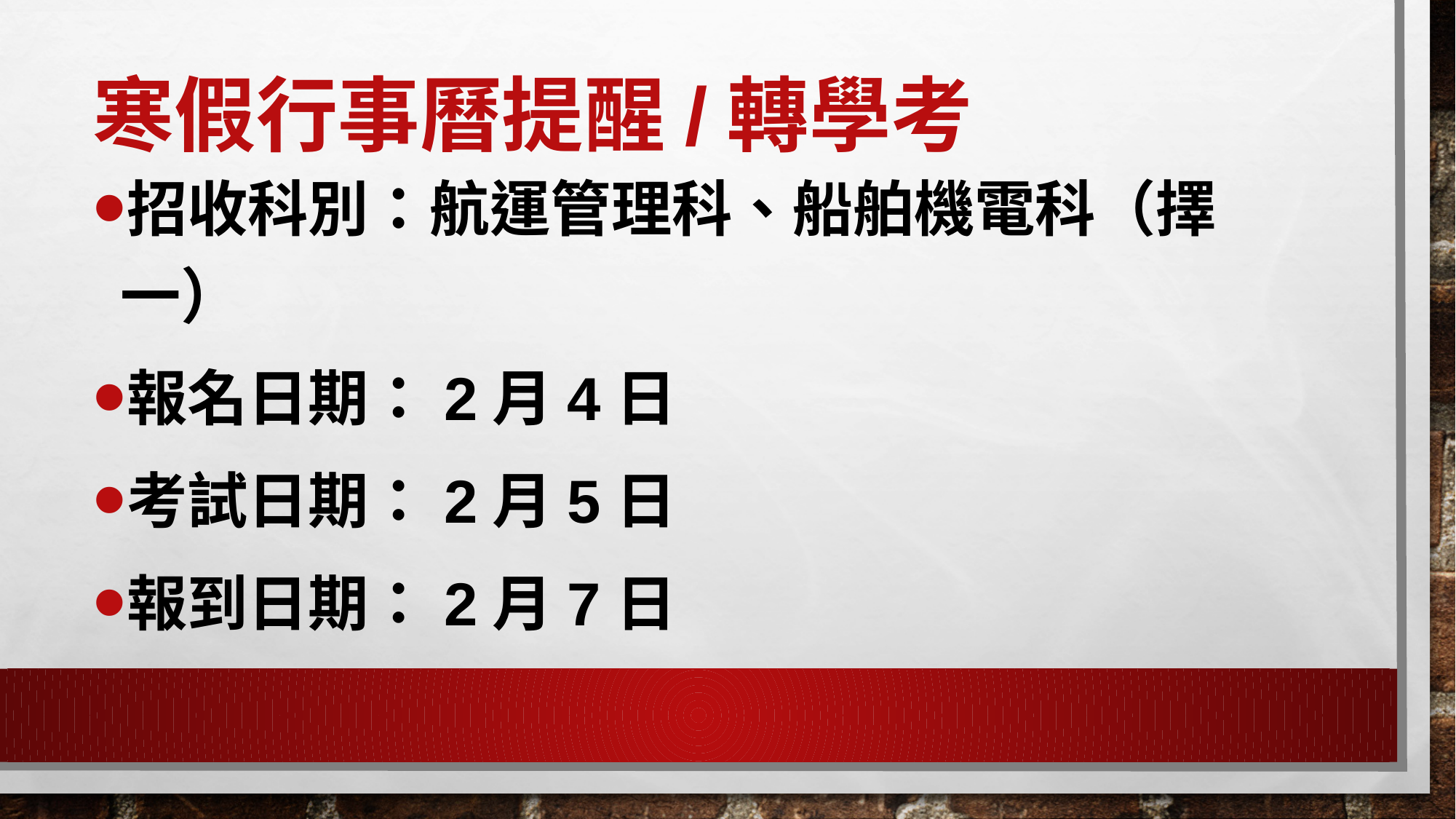

# 寒假行事曆提醒/轉學考
招收科別：航運管理科、船舶機電科（擇一）
報名日期：2月4日
考試日期：2月5日
報到日期：2月7日